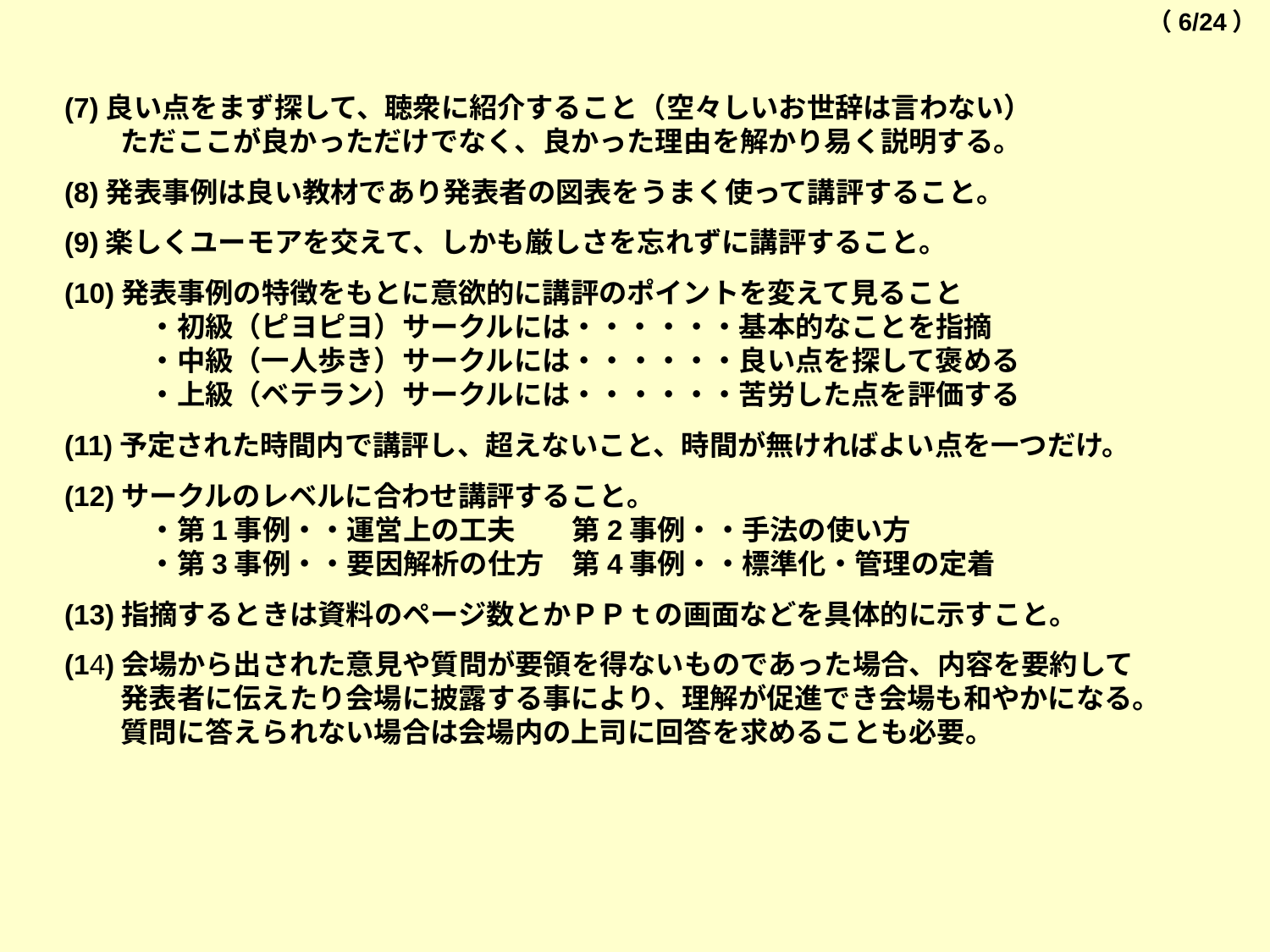

（6/24）
(7)良い点をまず探して、聴衆に紹介すること（空々しいお世辞は言わない）
　　ただここが良かっただけでなく、良かった理由を解かり易く説明する。

(8)発表事例は良い教材であり発表者の図表をうまく使って講評すること。

(9)楽しくユーモアを交えて、しかも厳しさを忘れずに講評すること。

(10)発表事例の特徴をもとに意欲的に講評のポイントを変えて見ること
　　　・初級（ピヨピヨ）サークルには・・・・・・基本的なことを指摘
　　　・中級（一人歩き）サークルには・・・・・・良い点を探して褒める
　　　・上級（ベテラン）サークルには・・・・・・苦労した点を評価する

(11)予定された時間内で講評し、超えないこと、時間が無ければよい点を一つだけ。

(12)サークルのレベルに合わせ講評すること。
　　　・第1事例・・運営上の工夫　　第2事例・・手法の使い方
　　　・第3事例・・要因解析の仕方　第4事例・・標準化・管理の定着

(13)指摘するときは資料のページ数とかＰＰｔの画面などを具体的に示すこと。

(14)会場から出された意見や質問が要領を得ないものであった場合、内容を要約して
　　発表者に伝えたり会場に披露する事により、理解が促進でき会場も和やかになる。
　　質問に答えられない場合は会場内の上司に回答を求めることも必要。